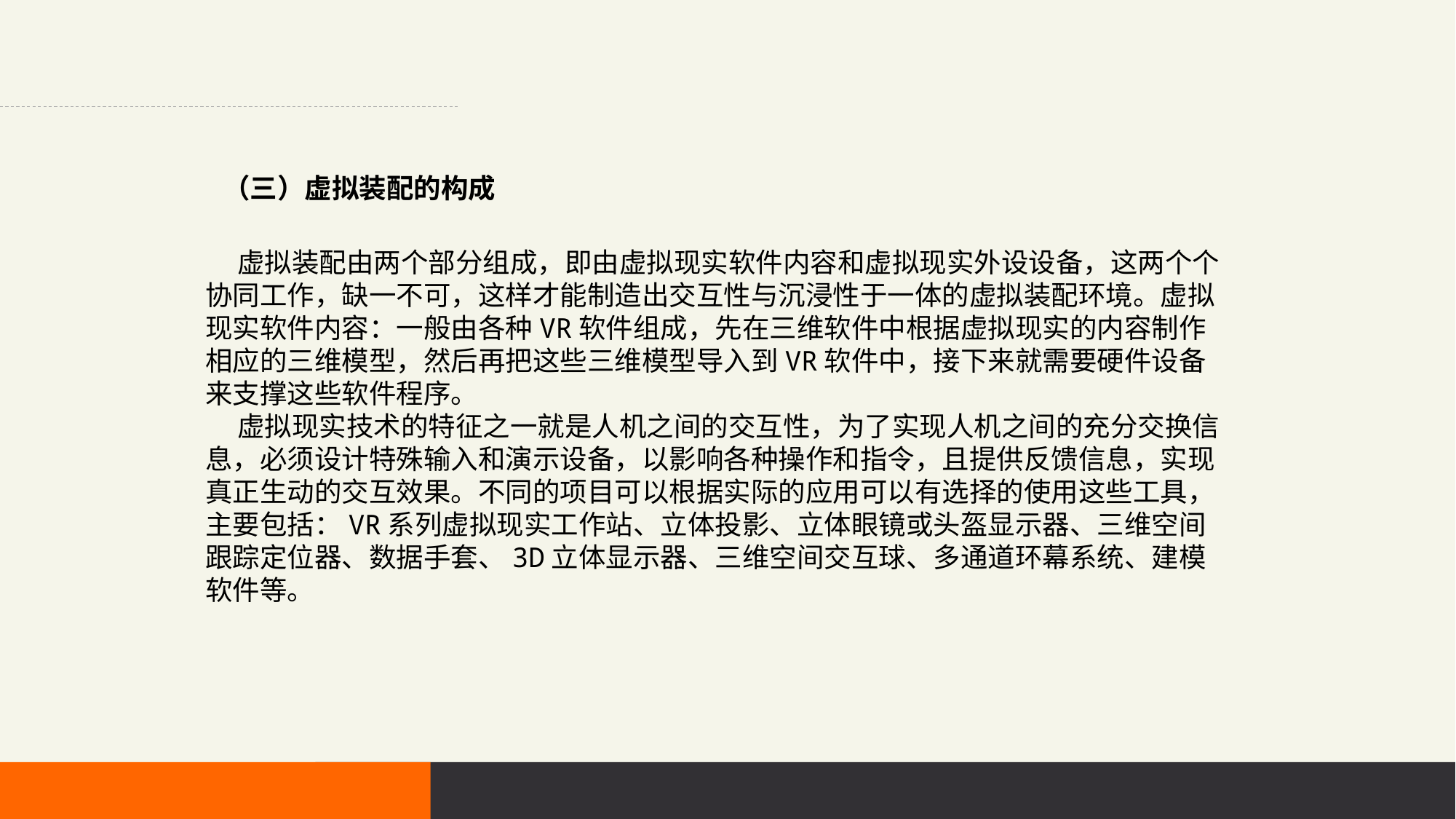

（三）虚拟装配的构成
虚拟装配由两个部分组成，即由虚拟现实软件内容和虚拟现实外设设备，这两个个协同工作，缺一不可，这样才能制造出交互性与沉浸性于一体的虚拟装配环境。虚拟现实软件内容：一般由各种VR软件组成，先在三维软件中根据虚拟现实的内容制作相应的三维模型，然后再把这些三维模型导入到VR软件中，接下来就需要硬件设备来支撑这些软件程序。
虚拟现实技术的特征之一就是人机之间的交互性，为了实现人机之间的充分交换信息，必须设计特殊输入和演示设备，以影响各种操作和指令，且提供反馈信息，实现真正生动的交互效果。不同的项目可以根据实际的应用可以有选择的使用这些工具，主要包括：VR系列虚拟现实工作站、立体投影、立体眼镜或头盔显示器、三维空间跟踪定位器、数据手套、3D立体显示器、三维空间交互球、多通道环幕系统、建模软件等。